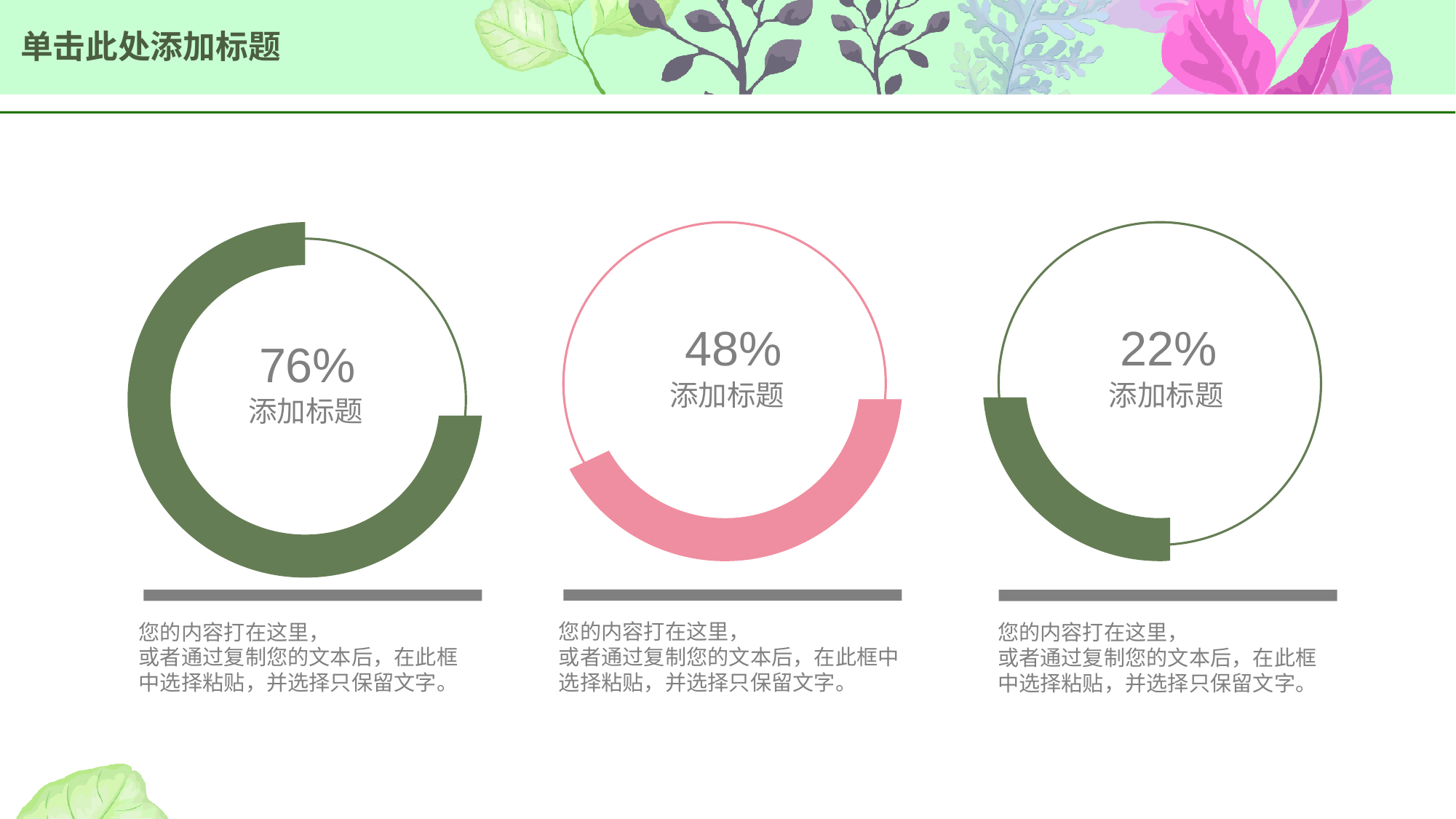

# 单击此处添加标题

48%
添加标题

22%
添加标题

76%
添加标题

您的内容打在这里，
或者通过复制您的文本后，在此框中
选择粘贴，并选择只保留文字。

您的内容打在这里，
或者通过复制您的文本后，在此框中选择粘贴，并选择只保留文字。

您的内容打在这里，
或者通过复制您的文本后，在此框中选择粘贴，并选择只保留文字。